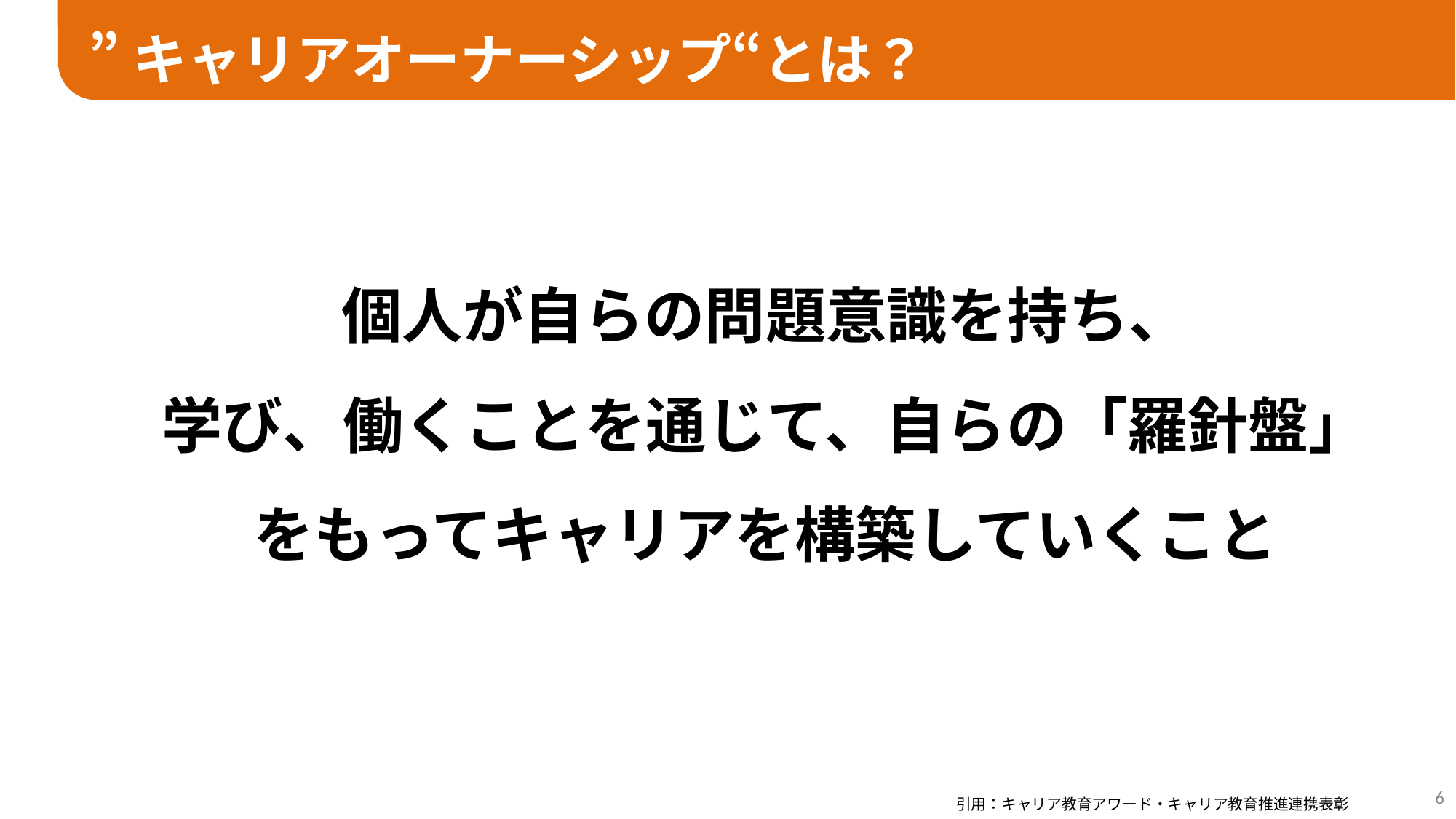

”キャリアオーナーシップ“とは？
個人が自らの問題意識を持ち、
学び、働くことを通じて、自らの「羅針盤」をもってキャリアを構築していくこと
6
引用：キャリア教育アワード・キャリア教育推進連携表彰